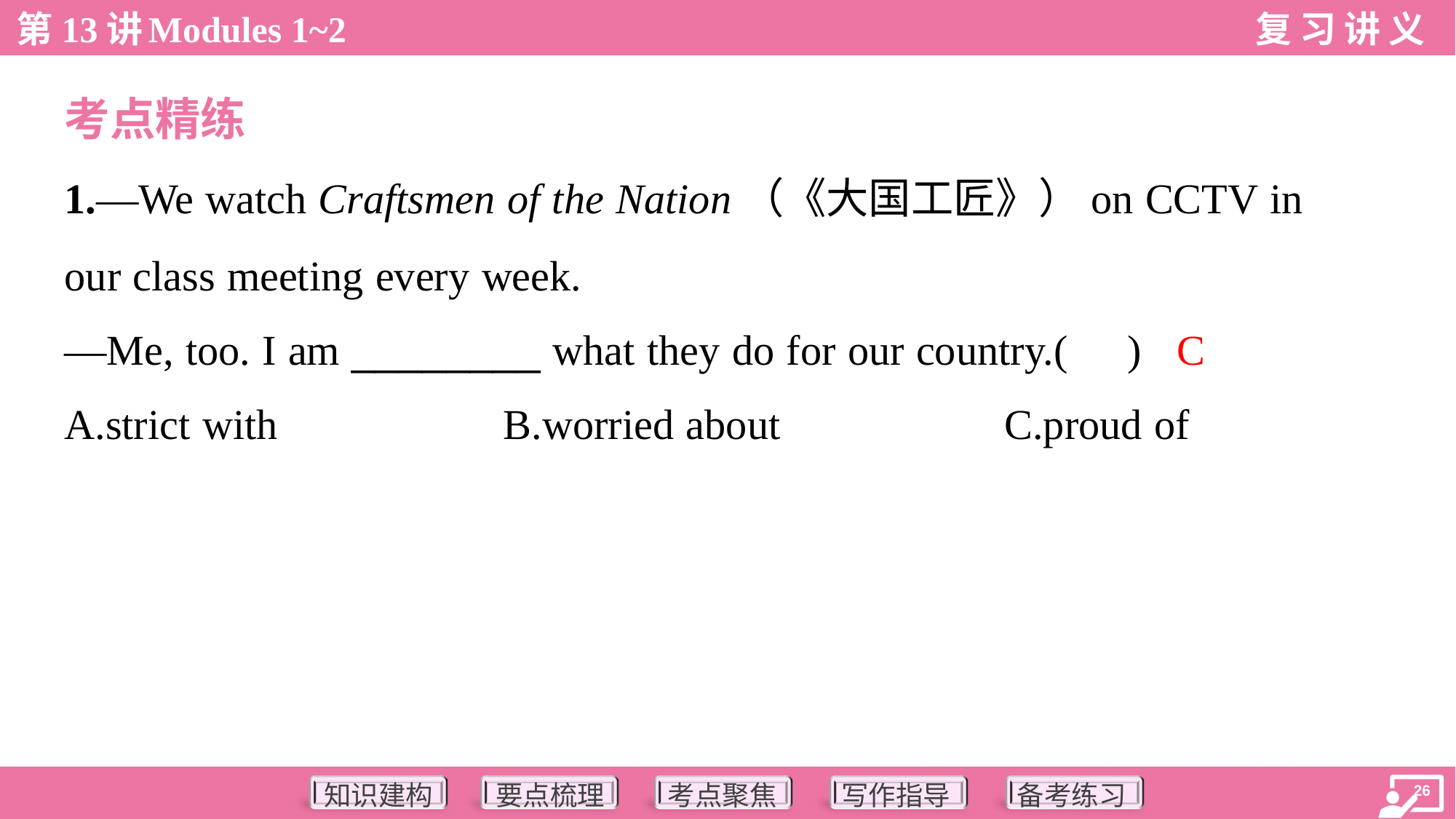

考点精练
1.—We watch Craftsmen of the Nation（《大国工匠》）on CCTV in
our class meeting every week.
—Me, too. I am ________ what they do for our country.(     )
C
A.strict with	B.worried about	C.proud of